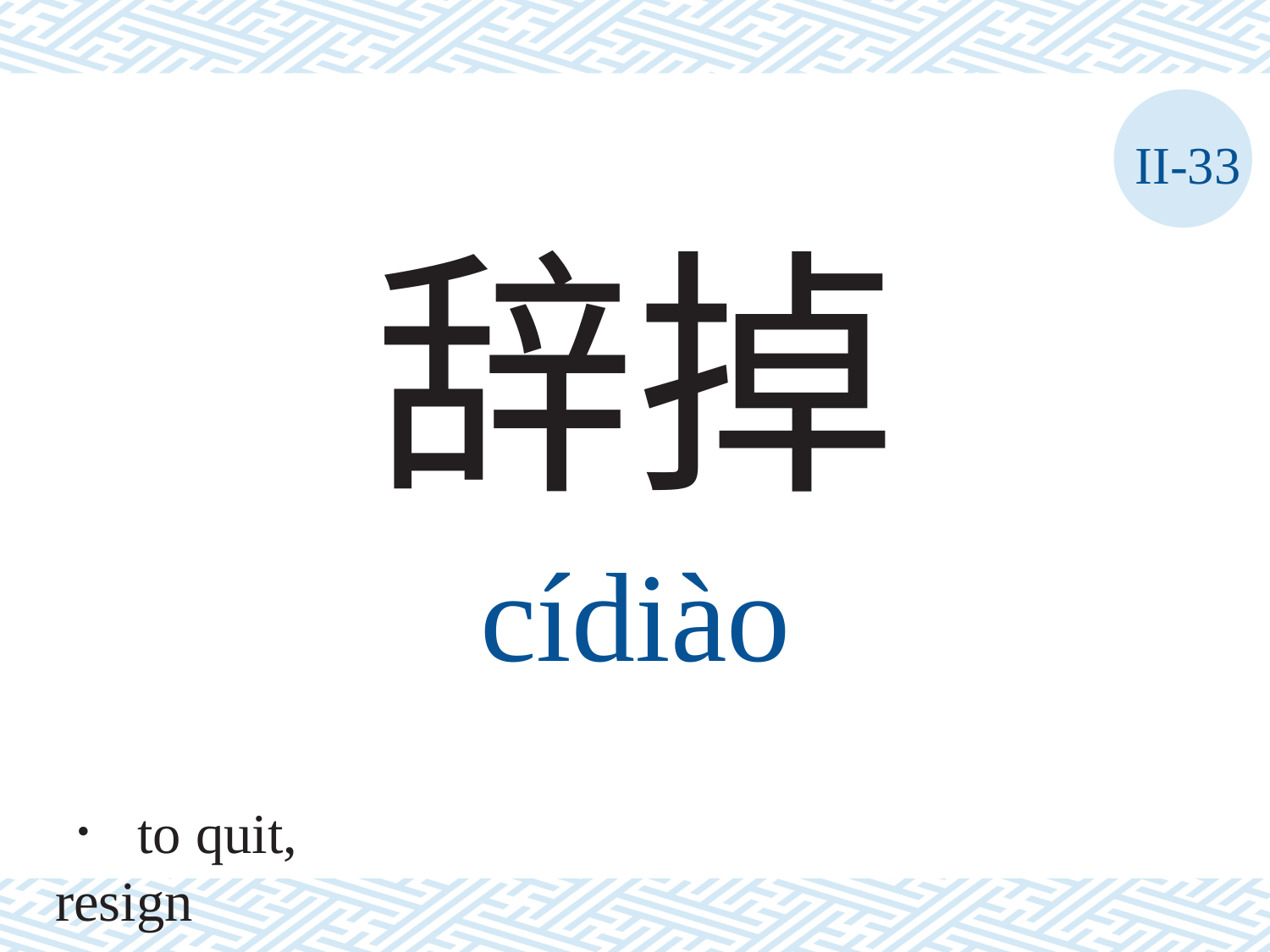

II-33
辞掉
cídiào
． to quit, resign